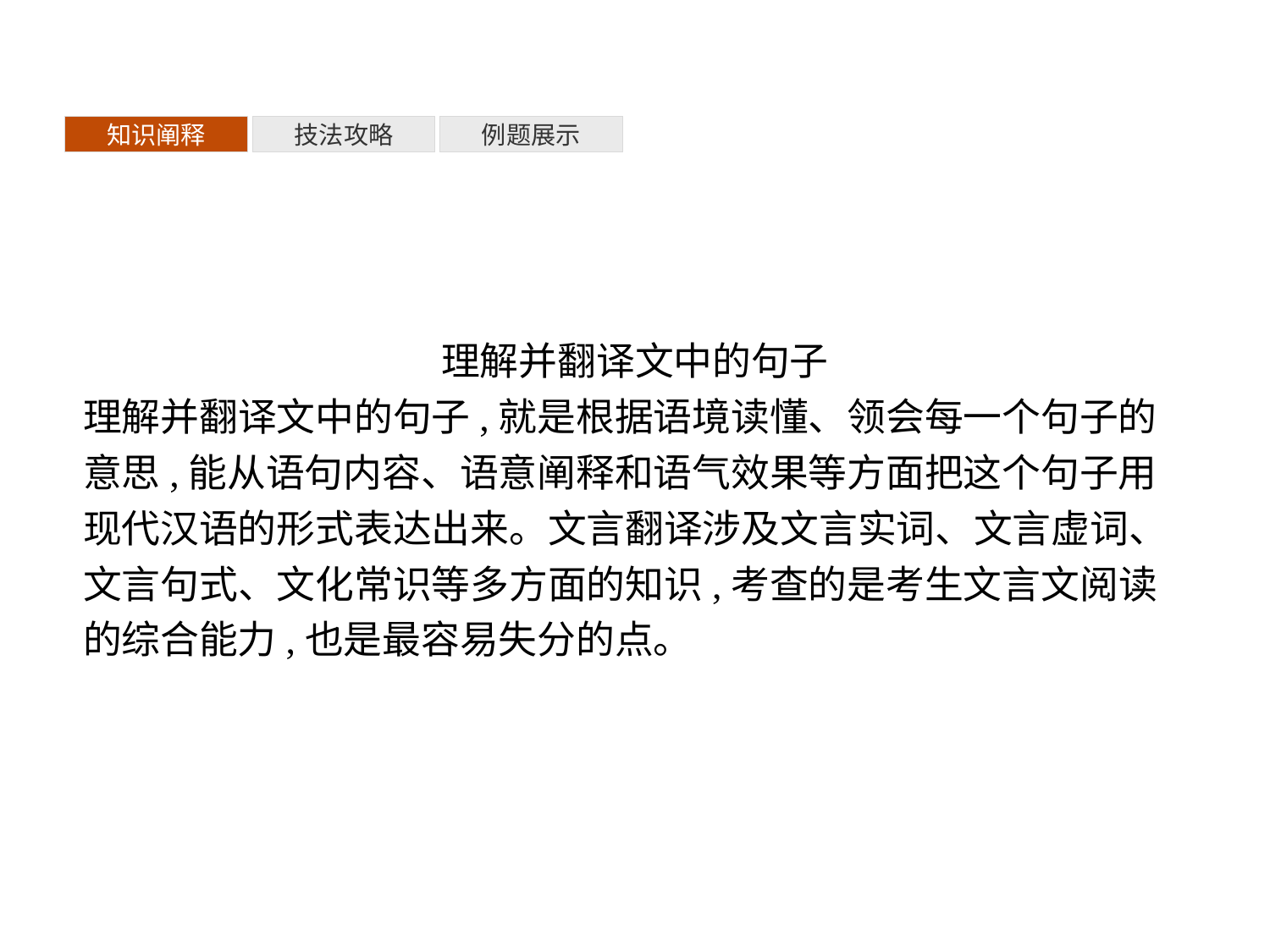

知识阐释
技法攻略
例题展示
理解并翻译文中的句子
理解并翻译文中的句子,就是根据语境读懂、领会每一个句子的意思,能从语句内容、语意阐释和语气效果等方面把这个句子用现代汉语的形式表达出来。文言翻译涉及文言实词、文言虚词、文言句式、文化常识等多方面的知识,考查的是考生文言文阅读的综合能力,也是最容易失分的点。